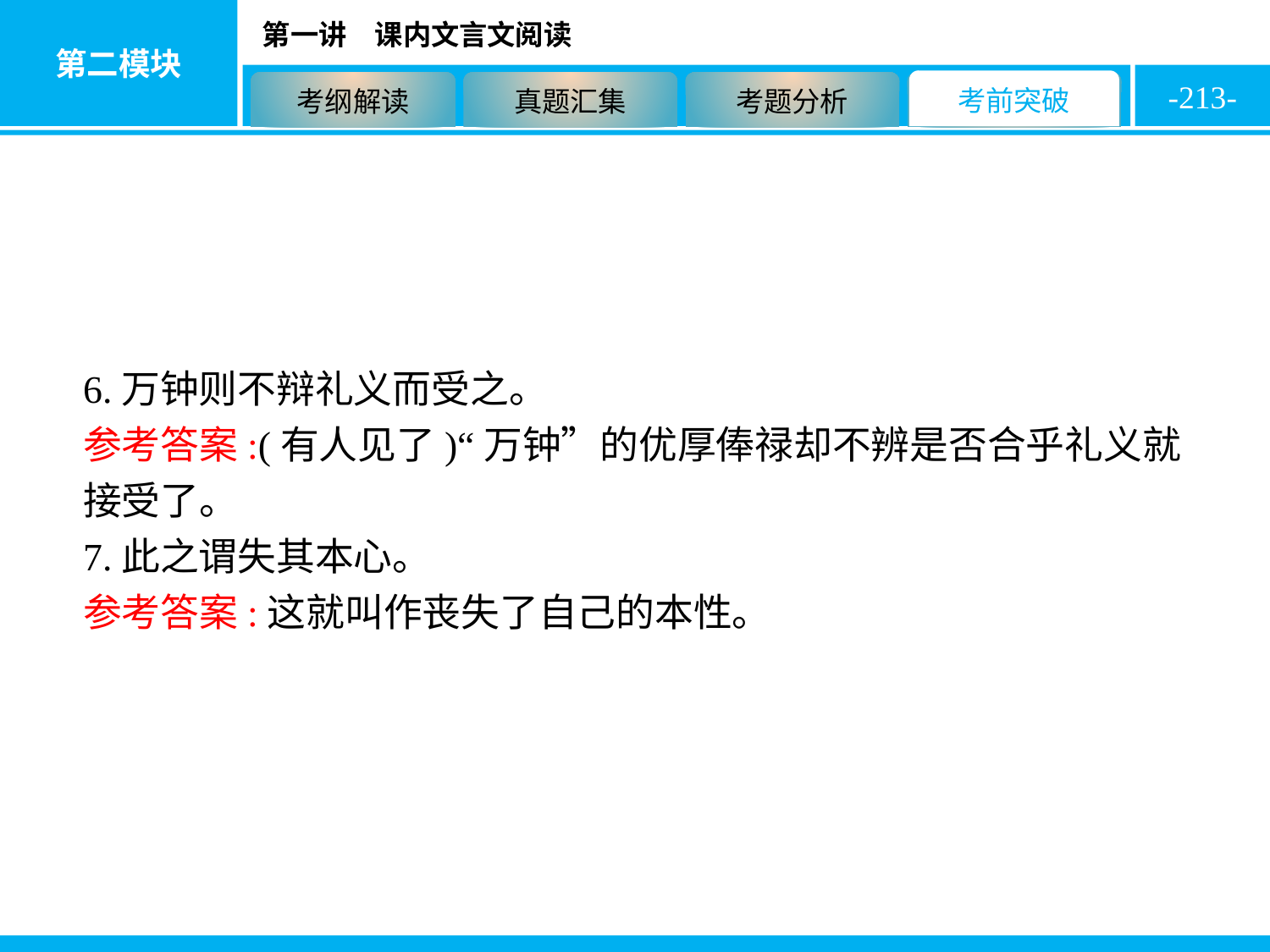

-213-
6.万钟则不辩礼义而受之。
参考答案:(有人见了)“万钟”的优厚俸禄却不辨是否合乎礼义就接受了。
7.此之谓失其本心。
参考答案:这就叫作丧失了自己的本性。